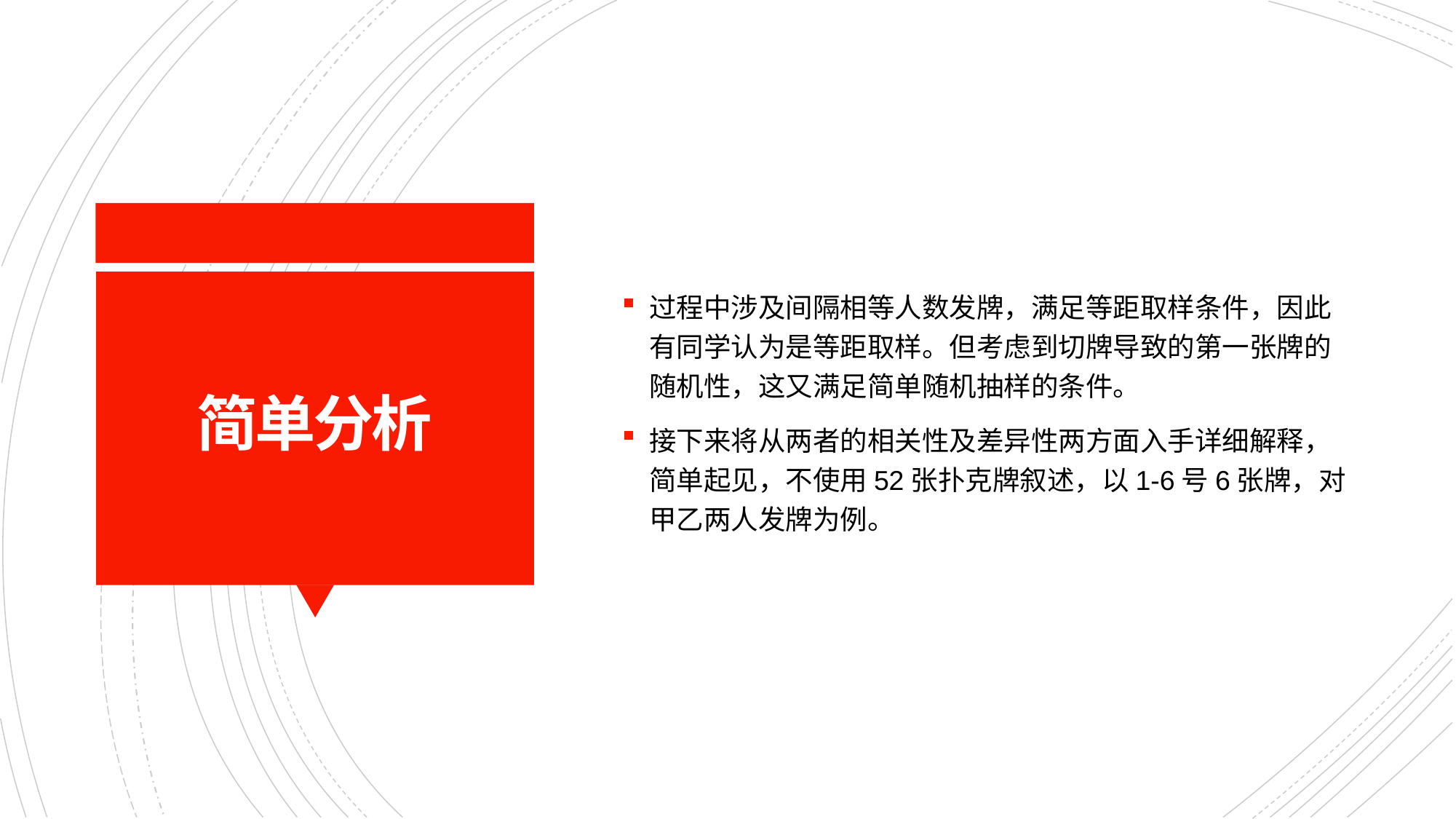

过程中涉及间隔相等人数发牌，满足等距取样条件，因此有同学认为是等距取样。但考虑到切牌导致的第一张牌的随机性，这又满足简单随机抽样的条件。
接下来将从两者的相关性及差异性两方面入手详细解释，简单起见，不使用52张扑克牌叙述，以1-6号6张牌，对甲乙两人发牌为例。
# 简单分析